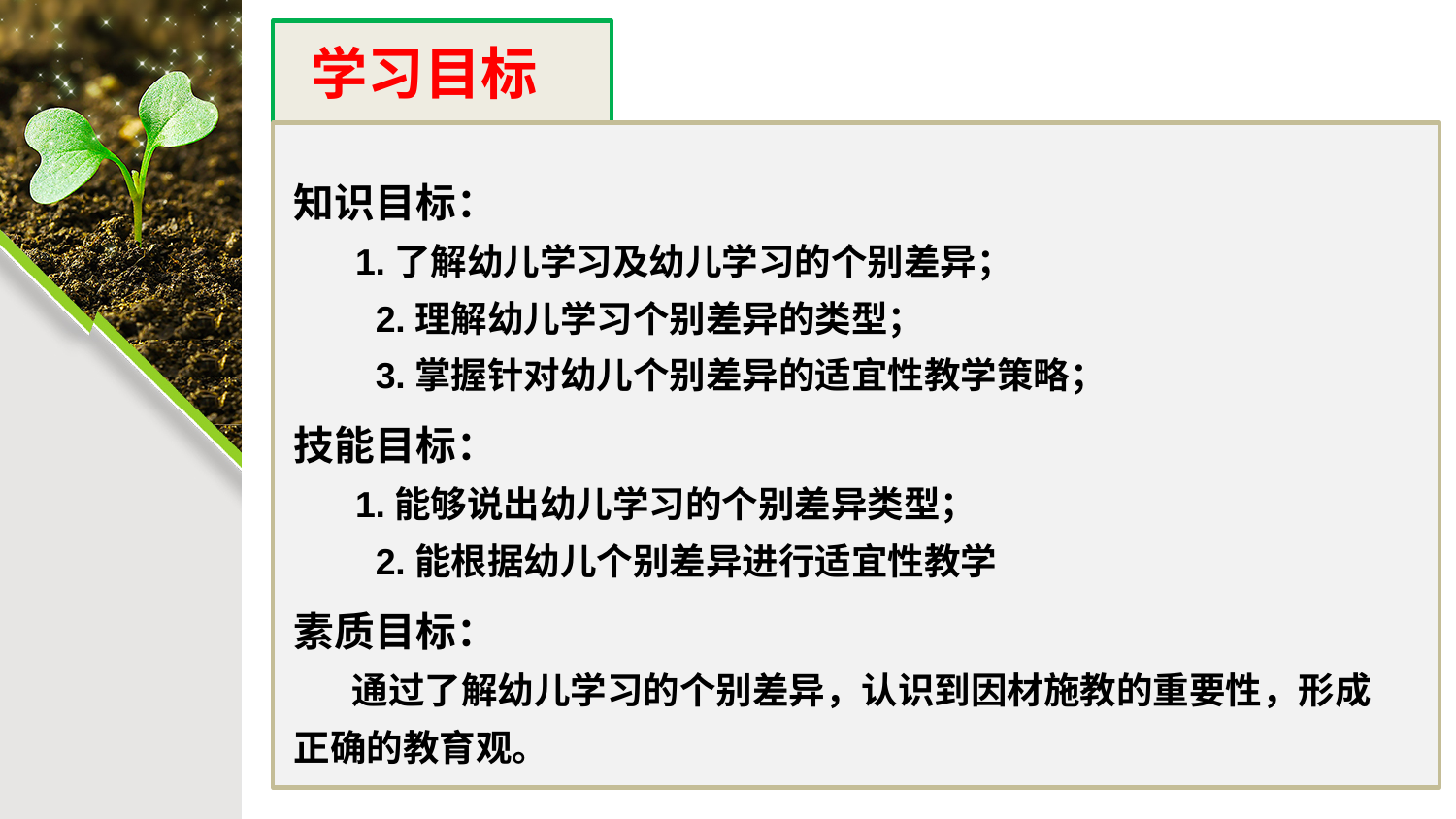

学习目标

知识目标：
      1.了解幼儿学习及幼儿学习的个别差异；
        2.理解幼儿学习个别差异的类型；
        3.掌握针对幼儿个别差异的适宜性教学策略；
技能目标：
      1.能够说出幼儿学习的个别差异类型；
        2.能根据幼儿个别差异进行适宜性教学
素质目标：
      通过了解幼儿学习的个别差异，认识到因材施教的重要性，形成正确的教育观。